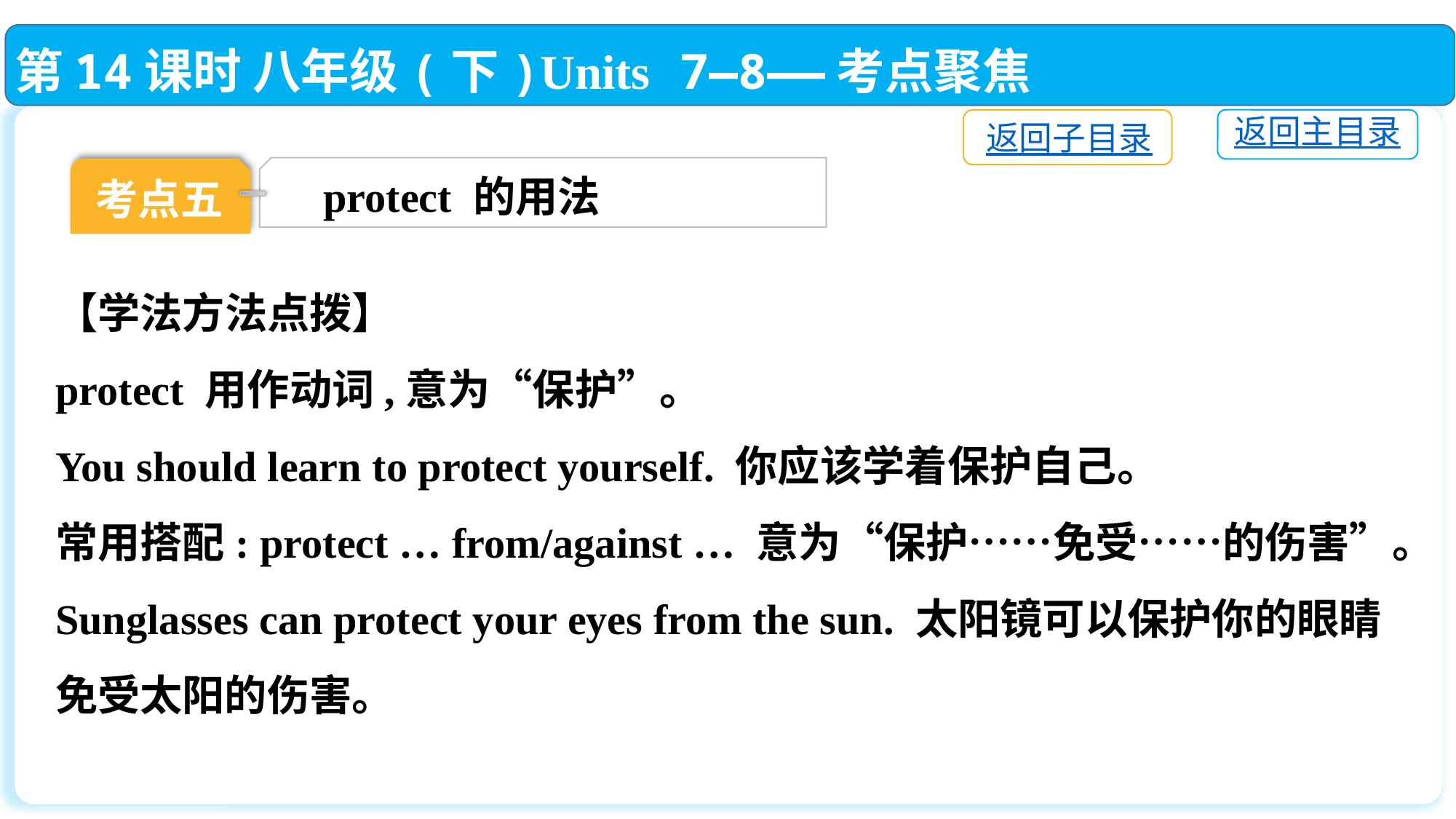

第14课时 八年级(下)Units 7—8——考点聚焦

返回主目录

返回子目录
protect 的用法
考点五

【学法方法点拨】
protect 用作动词,意为“保护”。
You should learn to protect yourself. 你应该学着保护自己。
常用搭配: protect … from/against … 意为“保护……免受……的伤害”。
Sunglasses can protect your eyes from the sun. 太阳镜可以保护你的眼睛免受太阳的伤害。